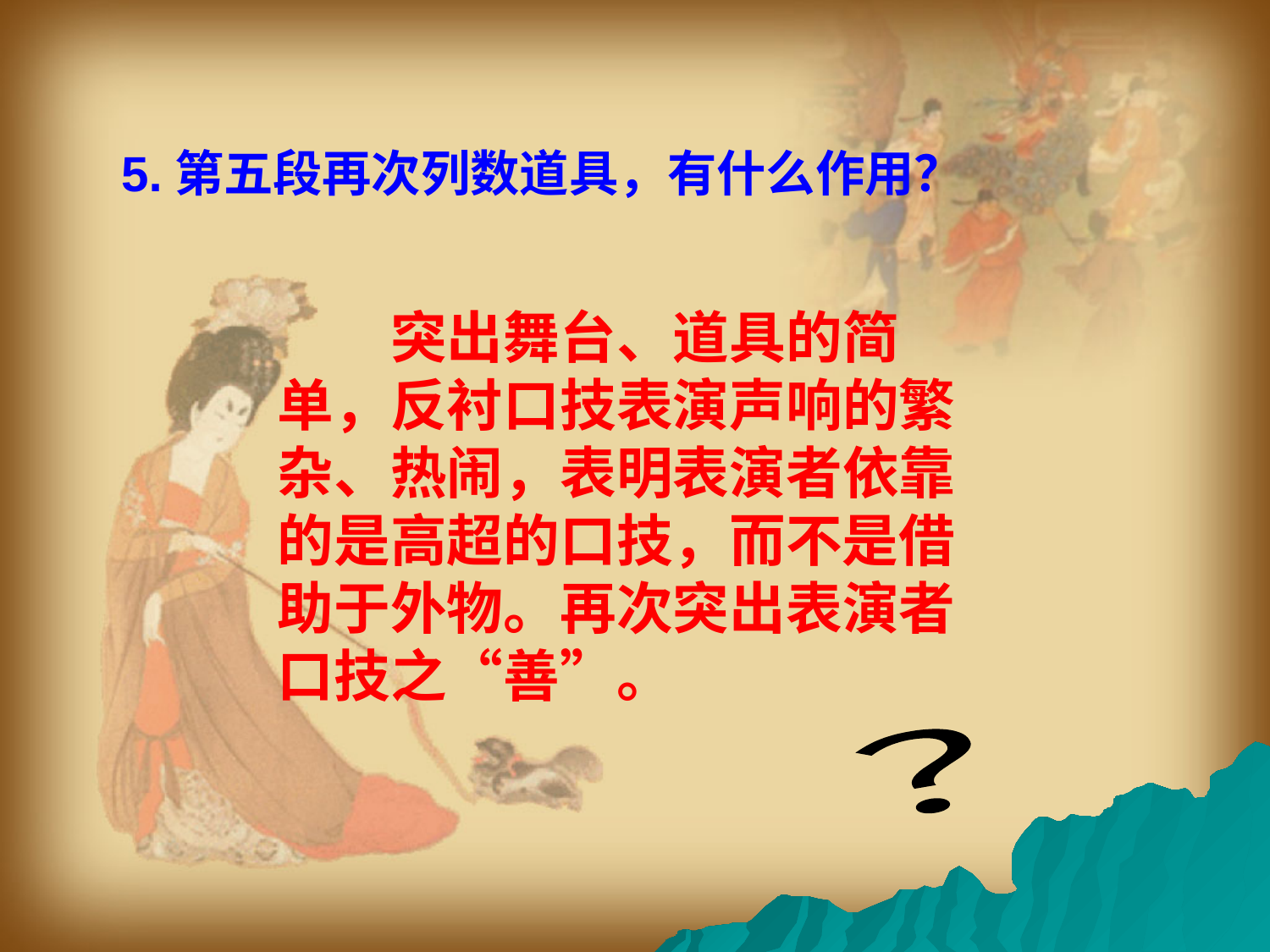

5.第五段再次列数道具，有什么作用？
         突出舞台、道具的简单，反衬口技表演声响的繁杂、热闹，表明表演者依靠的是高超的口技，而不是借助于外物。再次突出表演者口技之“善”。
？